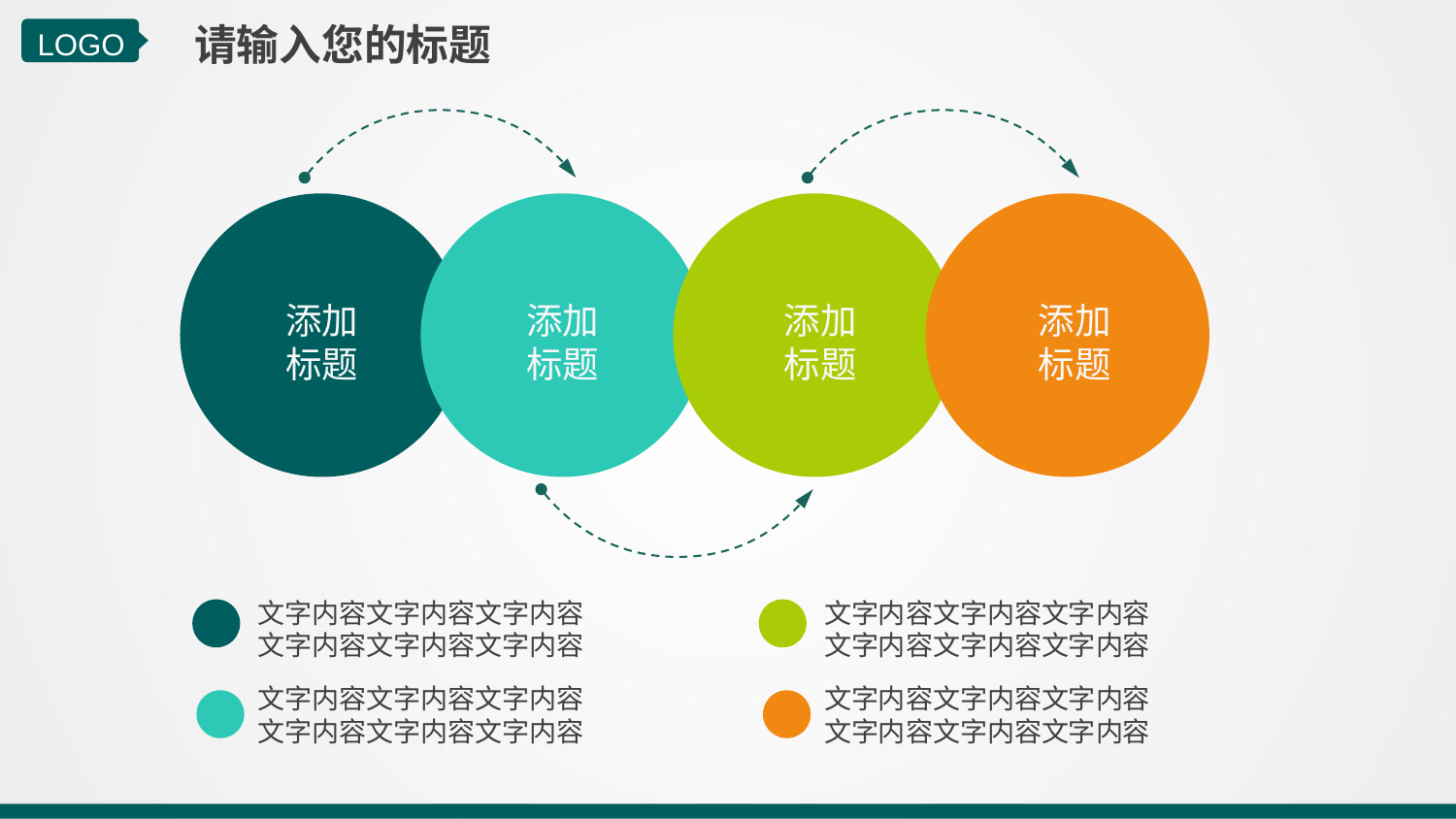

请输入您的标题
LOGO

添加标题
添加标题
添加标题
添加标题

文字内容文字内容文字内容文字内容文字内容文字内容
文字内容文字内容文字内容文字内容文字内容文字内容

文字内容文字内容文字内容文字内容文字内容文字内容
文字内容文字内容文字内容文字内容文字内容文字内容